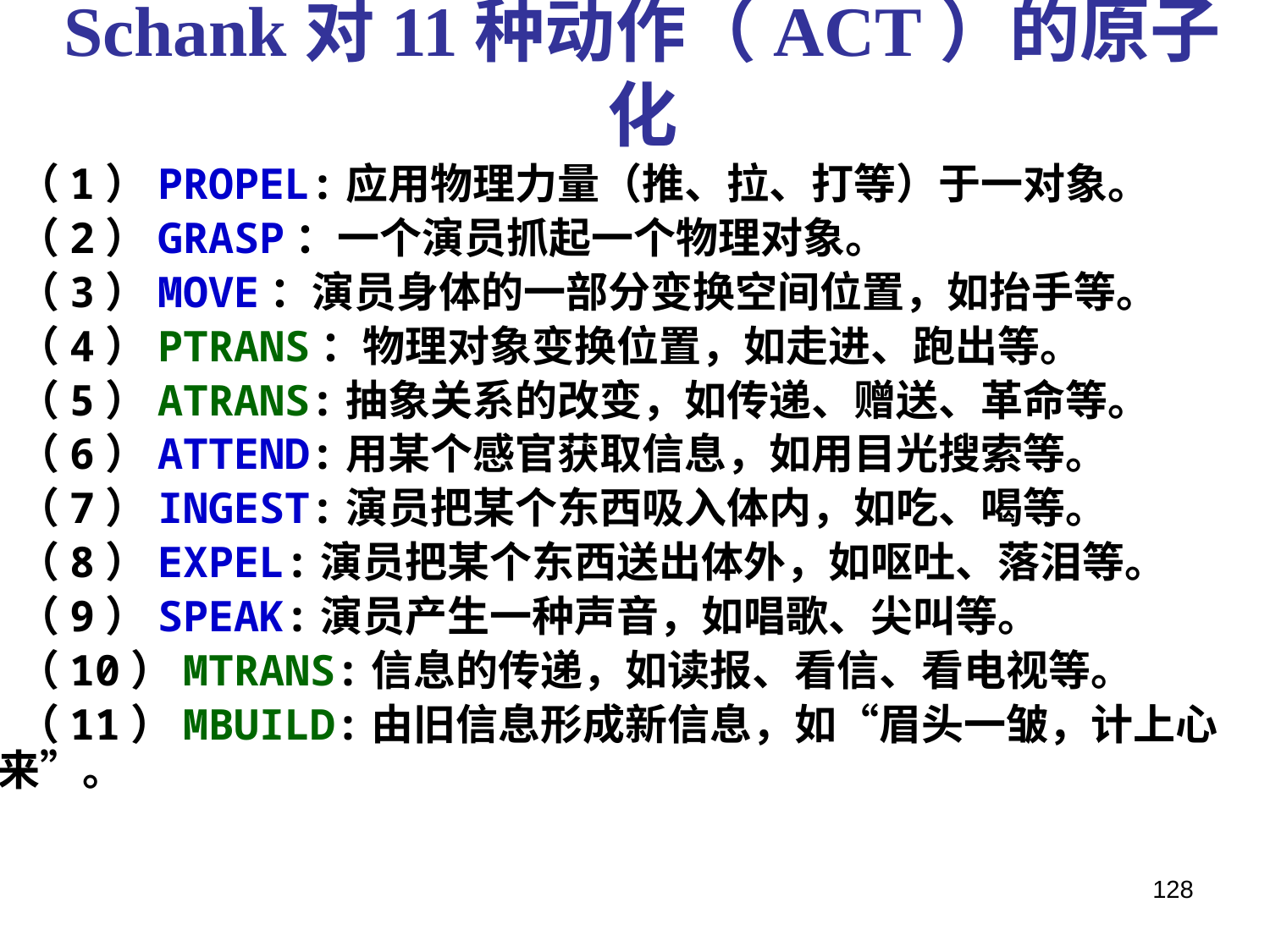

# Schank对11种动作（ACT）的原子化
 （1）PROPEL:应用物理力量（推、拉、打等）于一对象。
 （2）GRASP：一个演员抓起一个物理对象。
 （3）MOVE：演员身体的一部分变换空间位置，如抬手等。
 （4）PTRANS：物理对象变换位置，如走进、跑出等。
 （5）ATRANS:抽象关系的改变，如传递、赠送、革命等。
 （6）ATTEND:用某个感官获取信息，如用目光搜索等。
 （7）INGEST:演员把某个东西吸入体内，如吃、喝等。
 （8）EXPEL:演员把某个东西送出体外，如呕吐、落泪等。
 （9）SPEAK:演员产生一种声音，如唱歌、尖叫等。
 （10）MTRANS:信息的传递，如读报、看信、看电视等。
 （11）MBUILD:由旧信息形成新信息，如“眉头一皱，计上心来”。
128